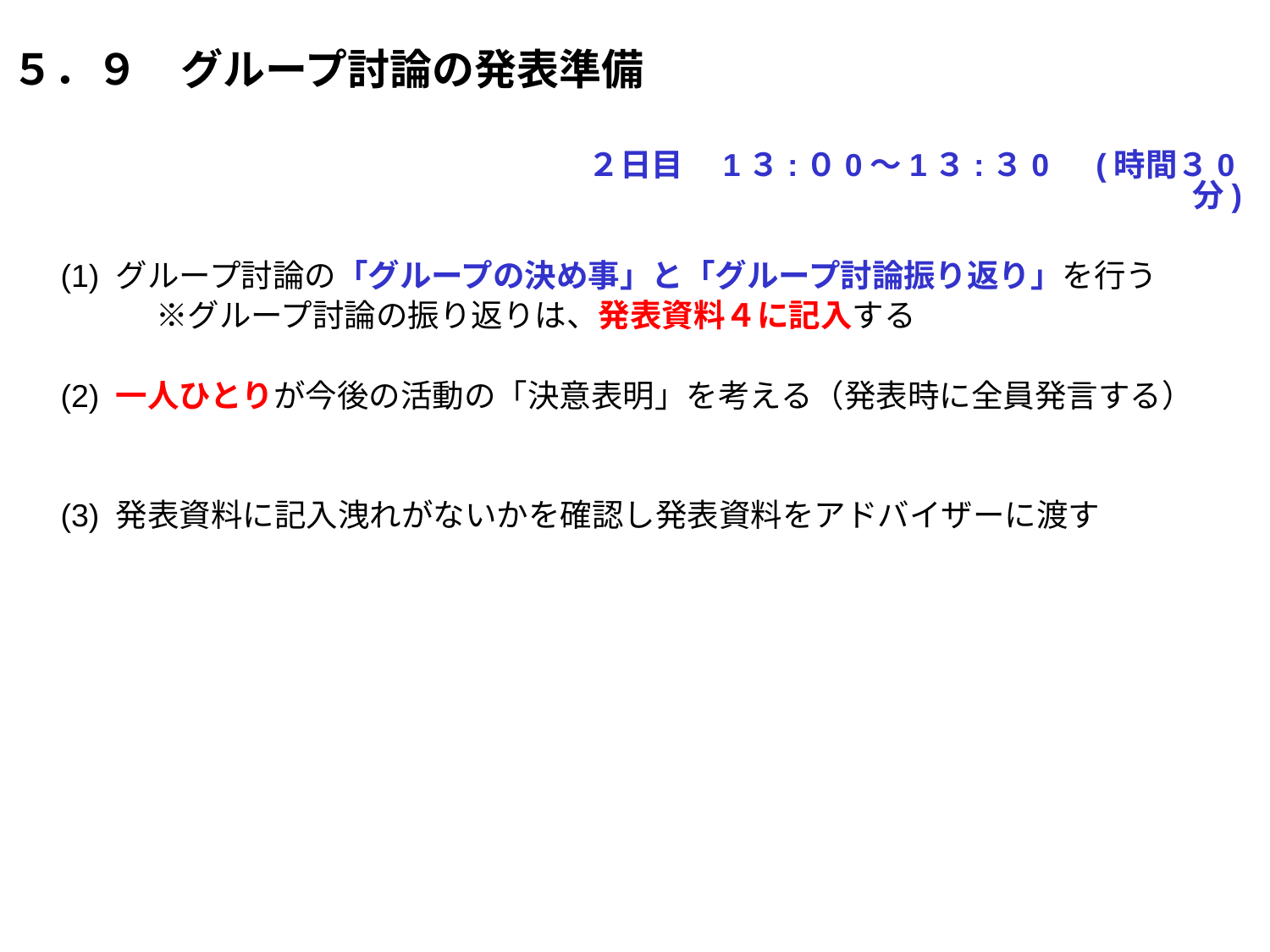

５．９　グループ討論の発表準備
　　　　　　　　　　　　　　　　２日目　1３:０0～1３:３0　(時間３0分)

(1) グループ討論の「グループの決め事」と「グループ討論振り返り」を行う
　　　※グループ討論の振り返りは、発表資料４に記入する

(2) 一人ひとりが今後の活動の「決意表明」を考える（発表時に全員発言する）

(3) 発表資料に記入洩れがないかを確認し発表資料をアドバイザーに渡す